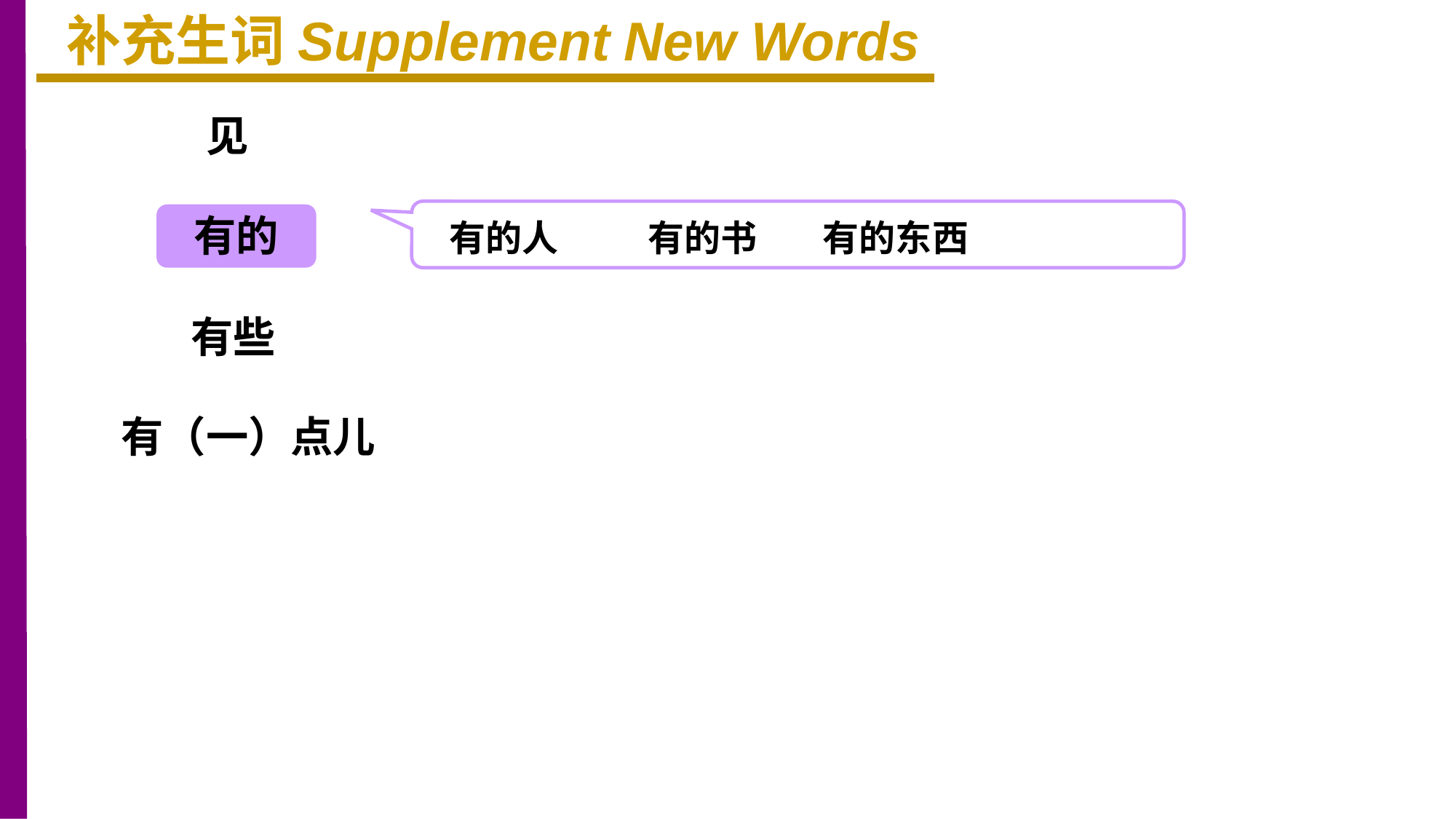

补充生词Supplement New Words
见

有的

有的人           有的书        有的东西
有些
有（一）点儿